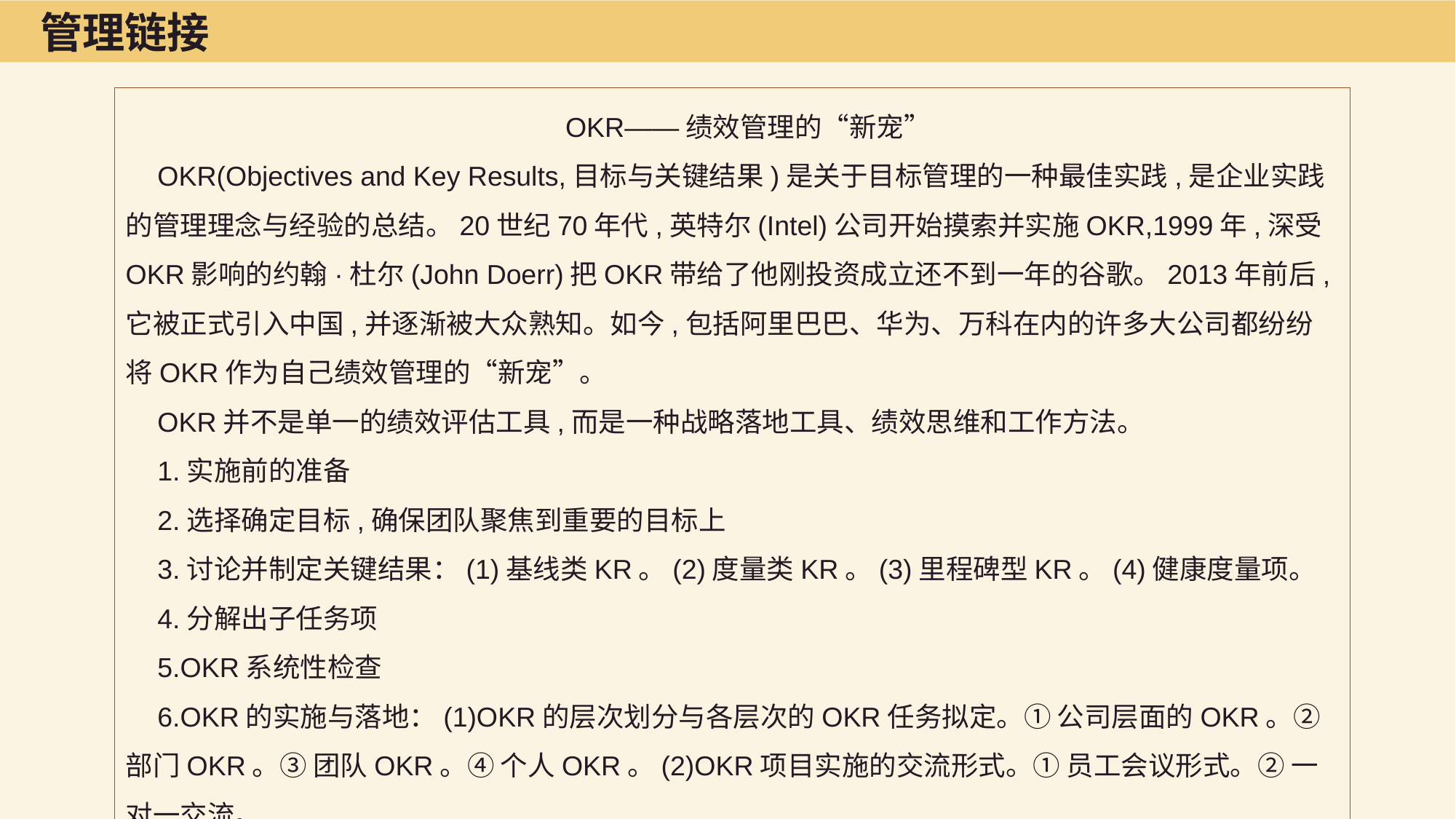

管理链接
OKR——绩效管理的“新宠”
OKR(Objectives and Key Results,目标与关键结果)是关于目标管理的一种最佳实践,是企业实践的管理理念与经验的总结。20世纪70年代,英特尔(Intel)公司开始摸索并实施OKR,1999年,深受OKR影响的约翰·杜尔(John Doerr)把OKR带给了他刚投资成立还不到一年的谷歌。2013年前后,它被正式引入中国,并逐渐被大众熟知。如今,包括阿里巴巴、华为、万科在内的许多大公司都纷纷将OKR作为自己绩效管理的“新宠”。
OKR并不是单一的绩效评估工具,而是一种战略落地工具、绩效思维和工作方法。
1.实施前的准备
2.选择确定目标,确保团队聚焦到重要的目标上
3.讨论并制定关键结果：(1)基线类KR。(2)度量类KR。(3)里程碑型KR。(4)健康度量项。
4.分解出子任务项
5.OKR系统性检查
6.OKR的实施与落地：(1)OKR的层次划分与各层次的OKR任务拟定。① 公司层面的OKR。② 部门OKR。③ 团队OKR。④ 个人OKR。(2)OKR项目实施的交流形式。① 员工会议形式。② 一对一交流。